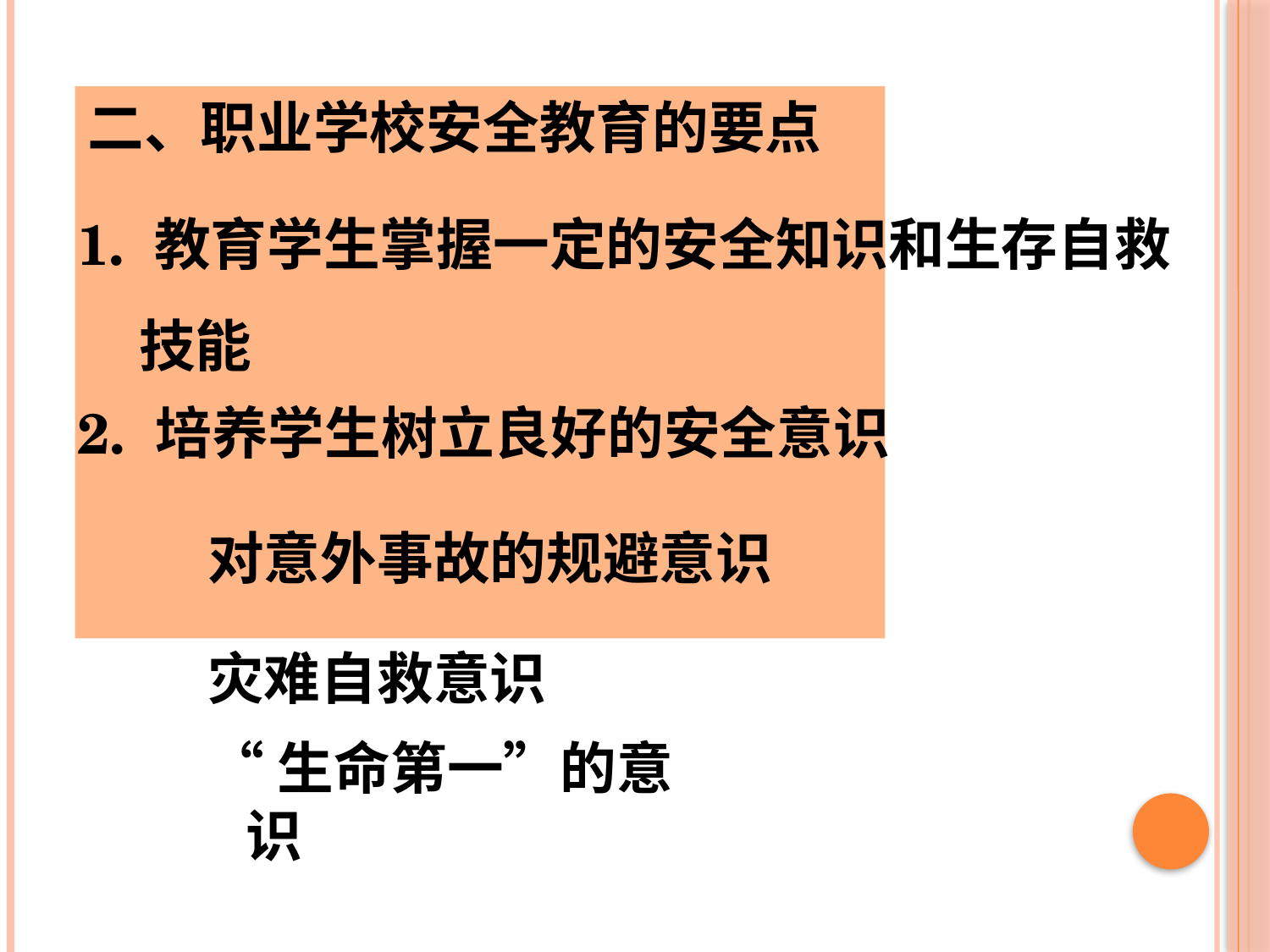

二、职业学校安全教育的要点
1. 教育学生掌握一定的安全知识和生存自救技能
2. 培养学生树立良好的安全意识
对意外事故的规避意识
灾难自救意识
“生命第一”的意识